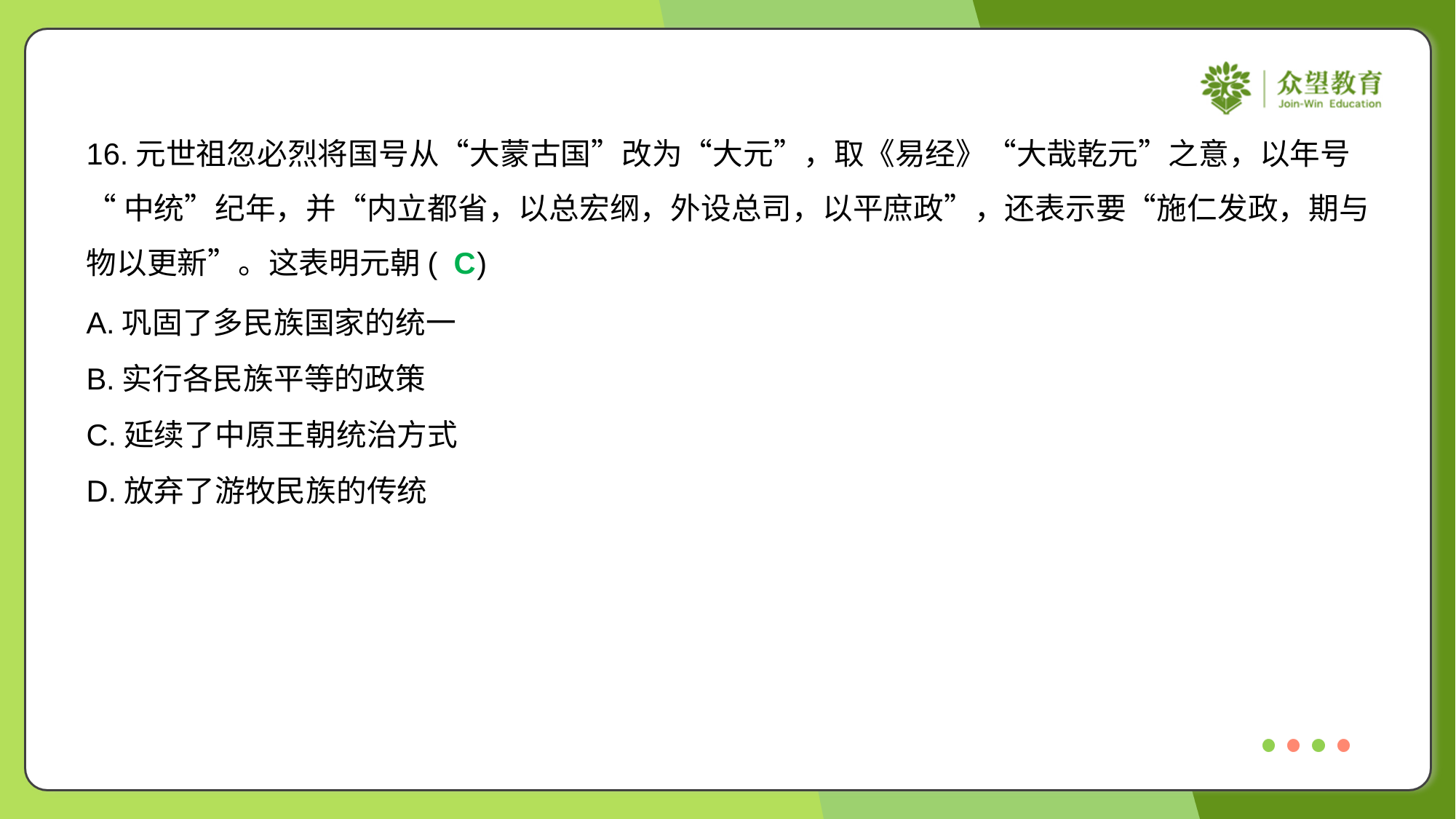

16.元世祖忽必烈将国号从“大蒙古国”改为“大元”，取《易经》“大哉乾元”之意，以年号
“中统”纪年，并“内立都省，以总宏纲，外设总司，以平庶政”，还表示要“施仁发政，期与
物以更新”。这表明元朝(     )
C
A.巩固了多民族国家的统一
B.实行各民族平等的政策
C.延续了中原王朝统治方式
D.放弃了游牧民族的传统